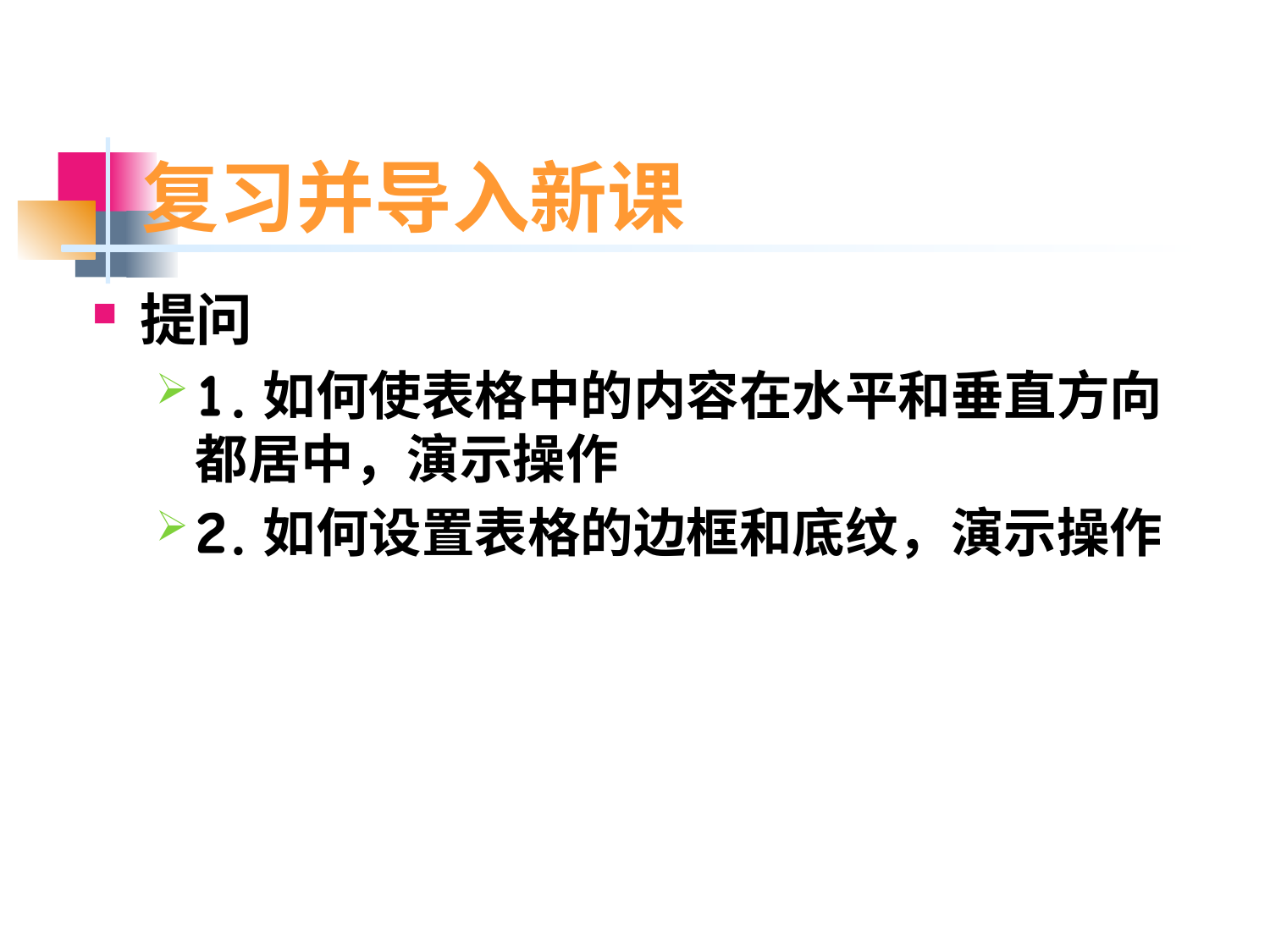

# 复习并导入新课
提问
1.如何使表格中的内容在水平和垂直方向都居中，演示操作
2.如何设置表格的边框和底纹，演示操作